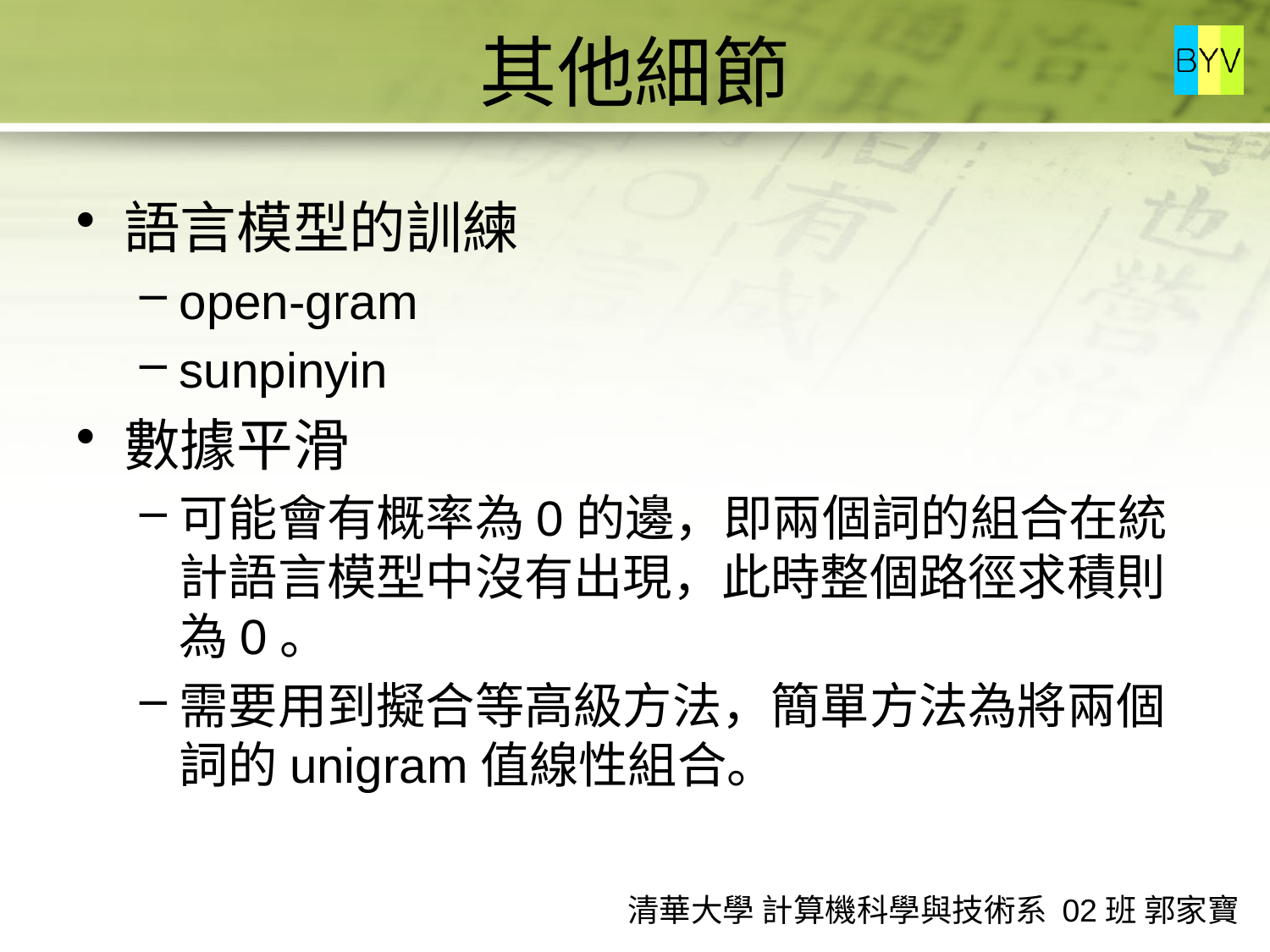

# 其他細節
語言模型的訓練
open-gram
sunpinyin
數據平滑
可能會有概率為0的邊，即兩個詞的組合在統計語言模型中沒有出現，此時整個路徑求積則為0。
需要用到擬合等高級方法，簡單方法為將兩個詞的unigram值線性組合。